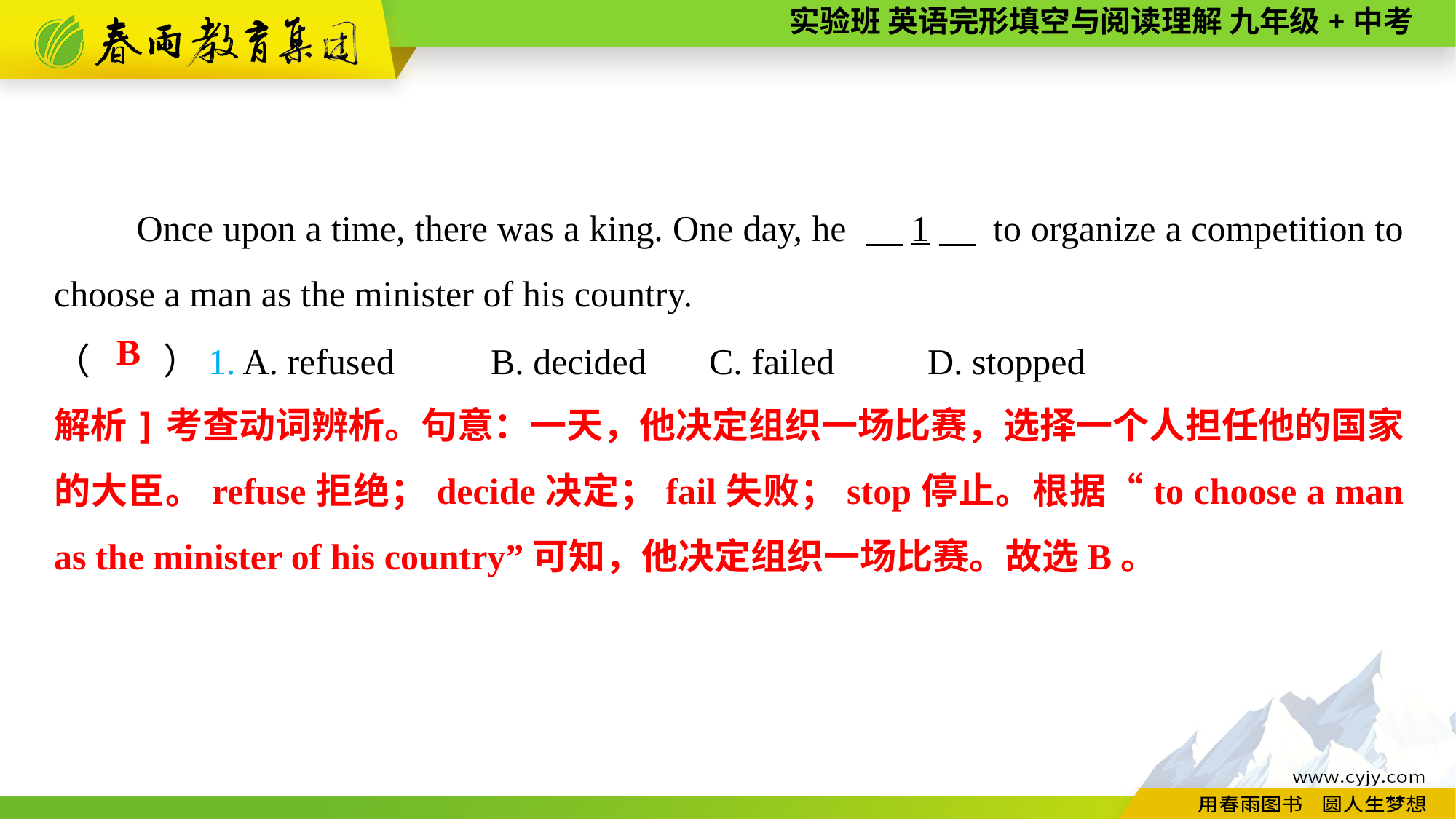

Once upon a time, there was a king. One day, he 　1　 to organize a competition to choose a man as the minister of his country.
（　　）1. A. refused	B. decided	C. failed	D. stopped
B
解析]考查动词辨析。句意：一天，他决定组织一场比赛，选择一个人担任他的国家的大臣。refuse拒绝；decide决定；fail失败；stop停止。根据“to choose a man as the minister of his country”可知，他决定组织一场比赛。故选B。